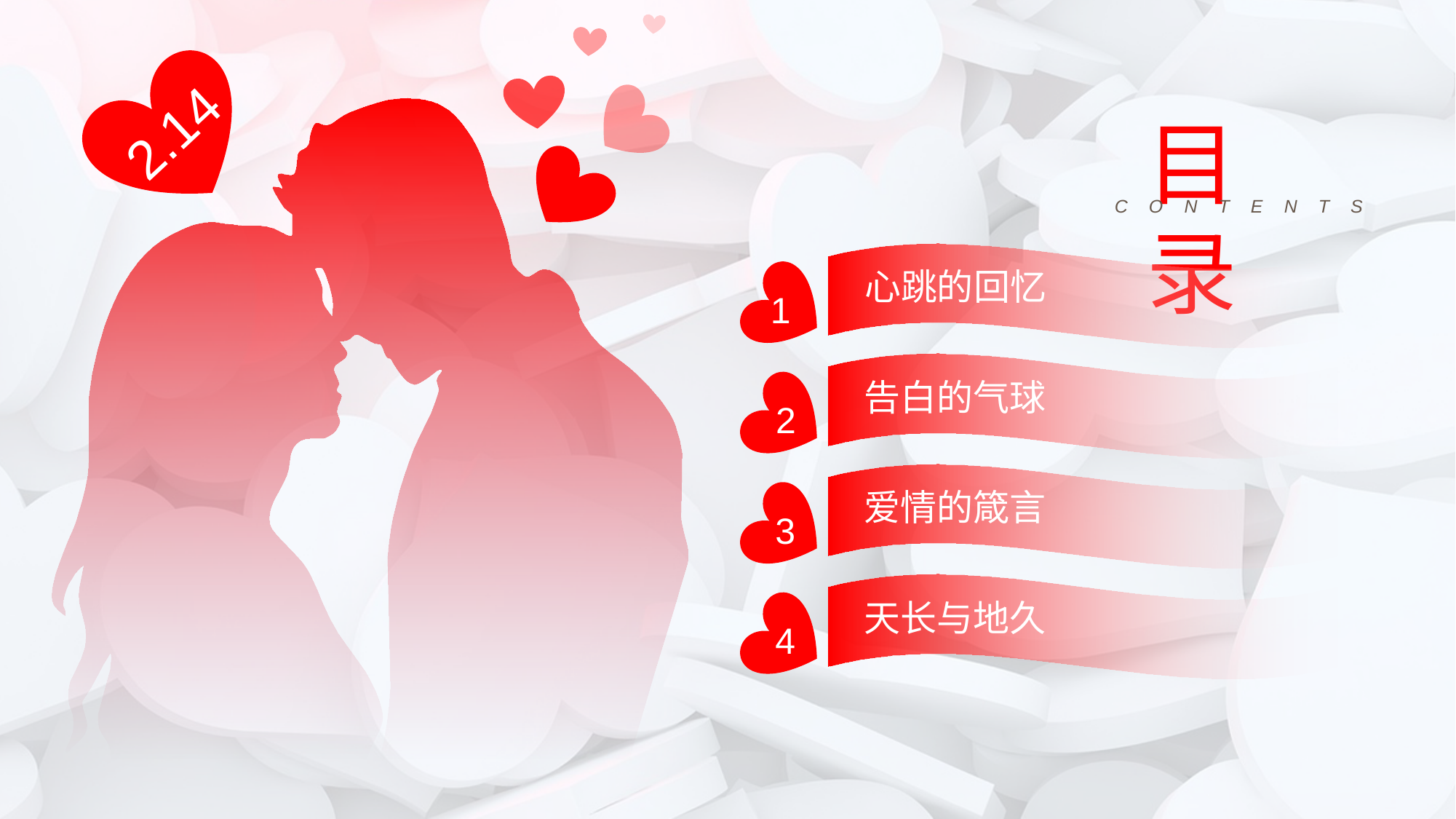

目录

CONTENTS

2.14

心跳的回忆

1

告白的气球

2

爱情的箴言

3

天长与地久

4